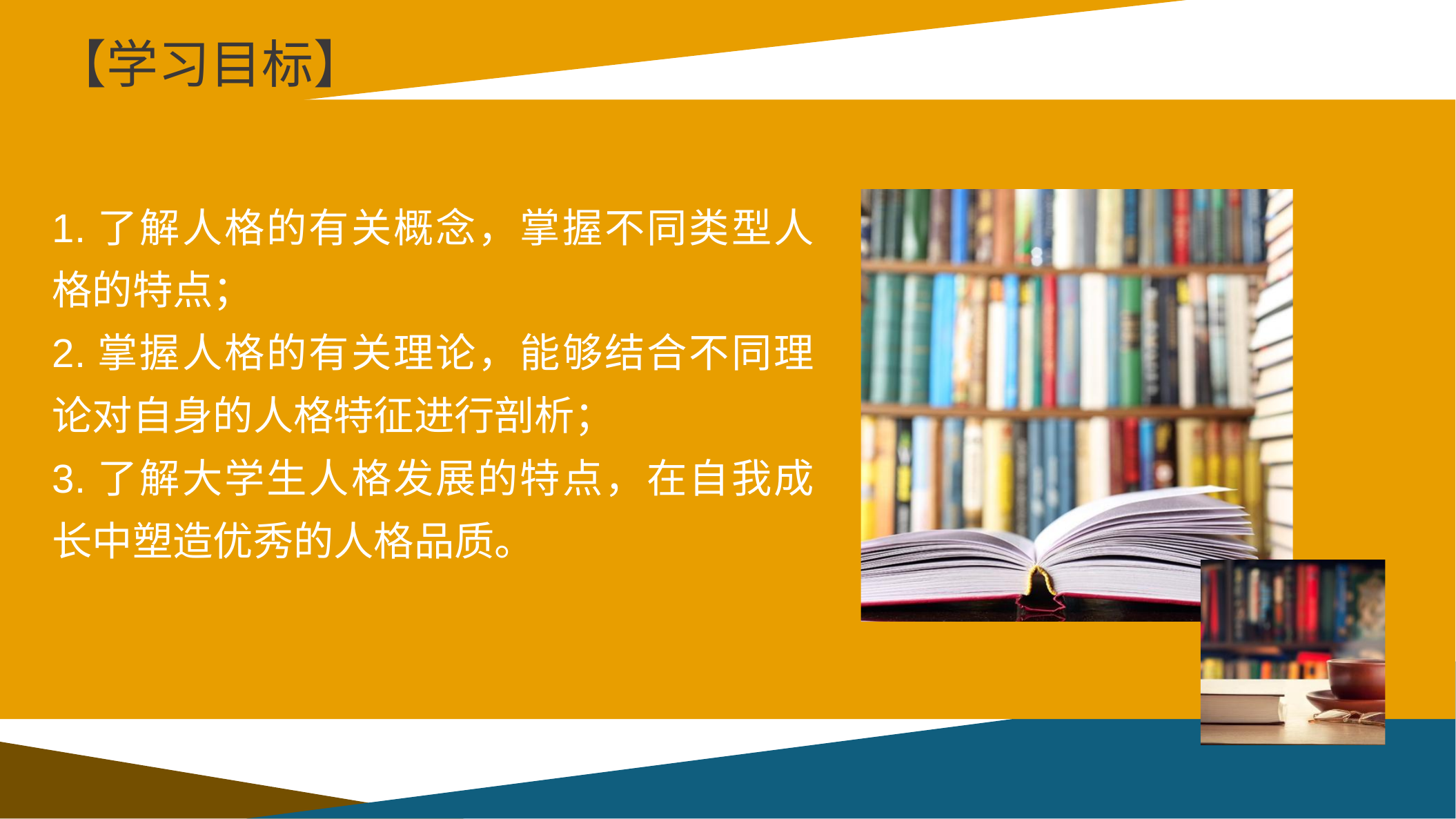

【学习目标】

1.了解人格的有关概念，掌握不同类型人格的特点；
2.掌握人格的有关理论，能够结合不同理论对自身的人格特征进行剖析；
3.了解大学生人格发展的特点，在自我成长中塑造优秀的人格品质。